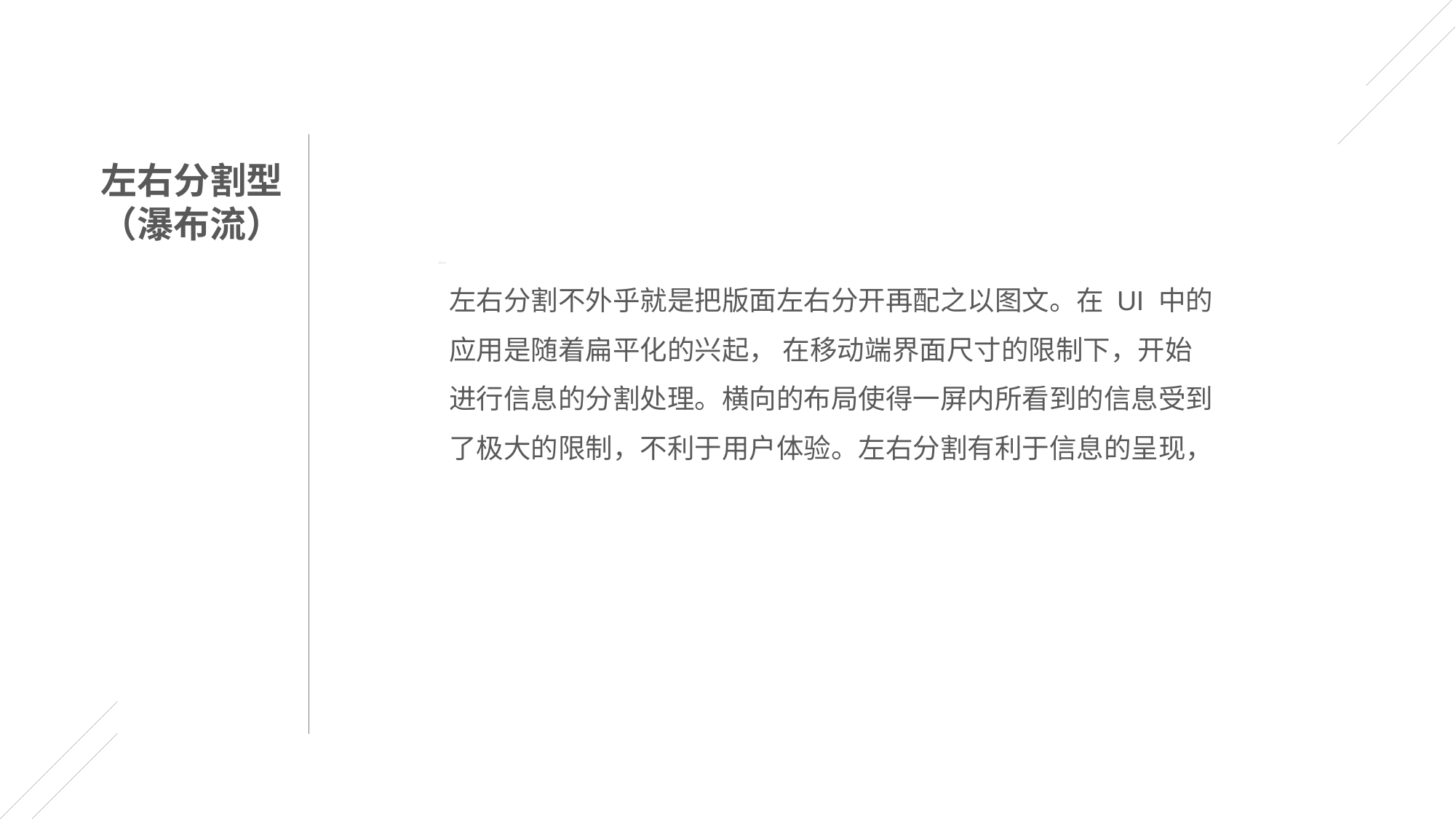

左右分割型
（瀑布流）
左右分割不外乎就是把版面左右分开再配之以图文。在 UI 中的应用是随着扁平化的兴起， 在移动端界面尺寸的限制下，开始进行信息的分割处理。横向的布局使得一屏内所看到的信息受到了极大的限制，不利于用户体验。左右分割有利于信息的呈现，